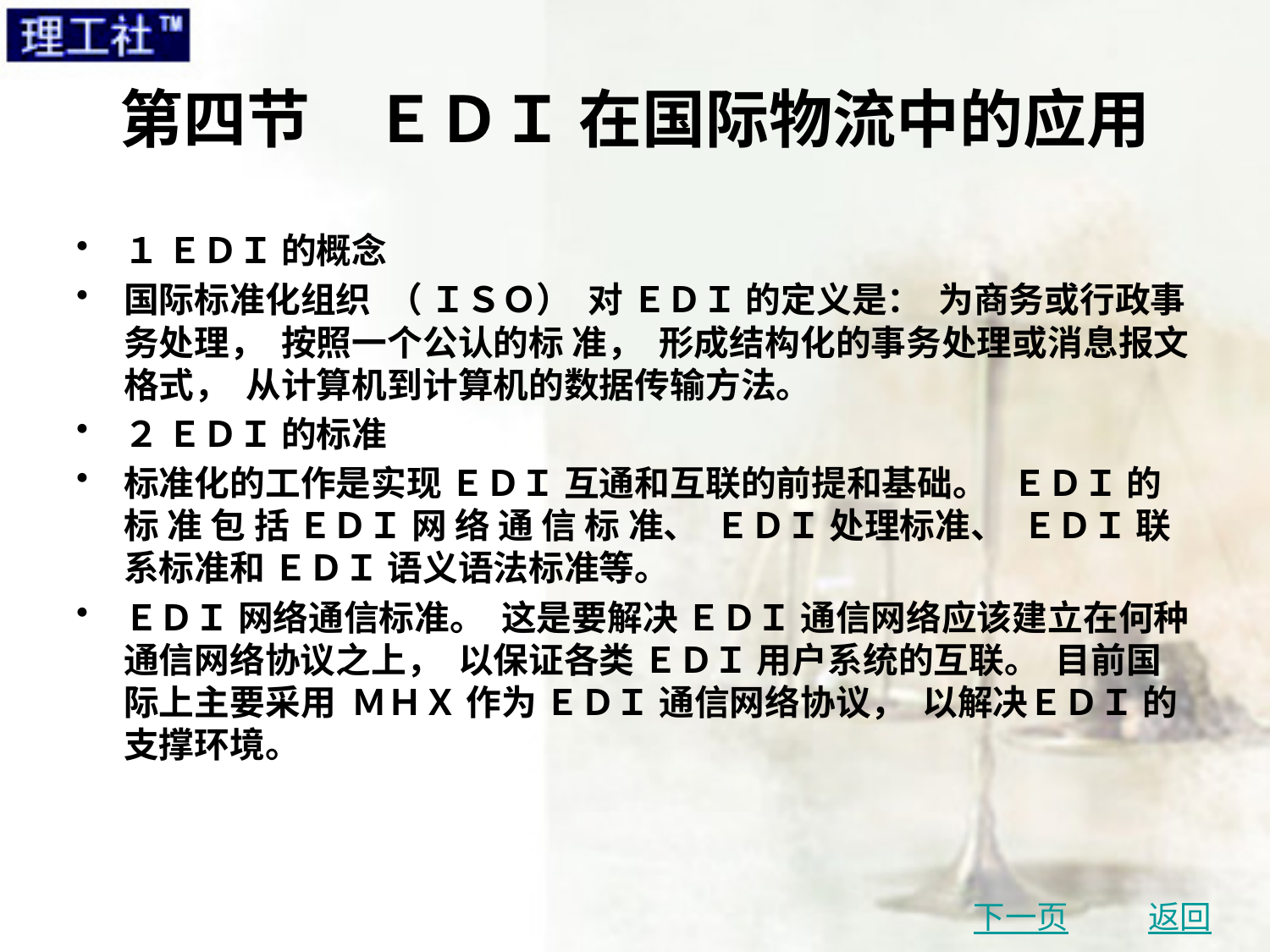

# 第四节　ＥＤＩ 在国际物流中的应用
１ ＥＤＩ 的概念
国际标准化组织  （ ＩＳＯ）  对 ＥＤＩ 的定义是：  为商务或行政事务处理，  按照一个公认的标 准，  形成结构化的事务处理或消息报文格式，  从计算机到计算机的数据传输方法。
２ ＥＤＩ 的标准
标准化的工作是实现 ＥＤＩ 互通和互联的前提和基础。   ＥＤＩ 的标 准 包 括 ＥＤＩ 网 络 通 信 标 准、  ＥＤＩ 处理标准、  ＥＤＩ 联系标准和 ＥＤＩ 语义语法标准等。
ＥＤＩ 网络通信标准。  这是要解决 ＥＤＩ 通信网络应该建立在何种通信网络协议之上，  以保证各类 ＥＤＩ 用户系统的互联。  目前国际上主要采用  ＭＨＸ 作为 ＥＤＩ 通信网络协议，  以解决ＥＤＩ 的支撑环境。

下一页
返回